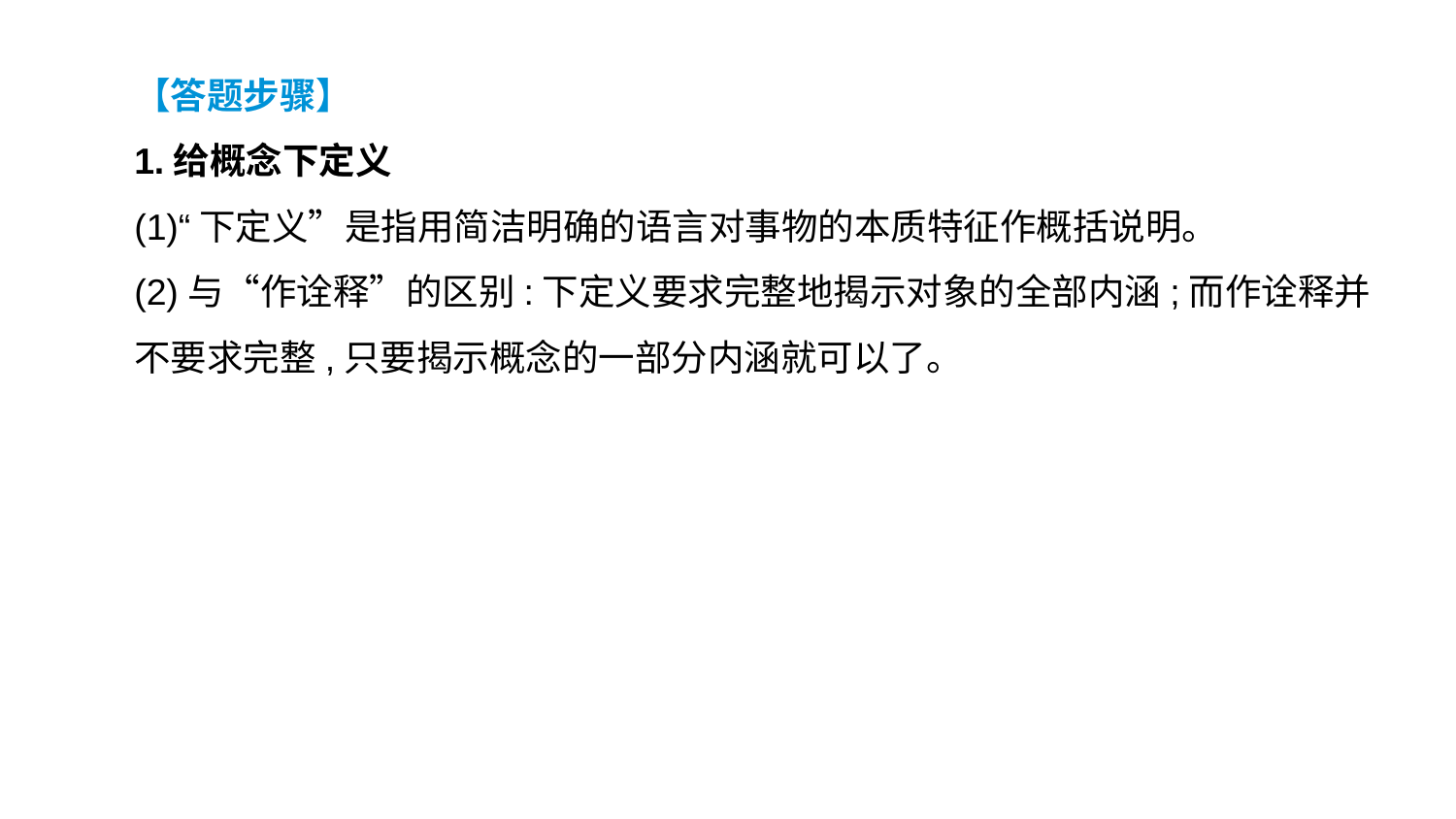

【答题步骤】
1.给概念下定义
(1)“下定义”是指用简洁明确的语言对事物的本质特征作概括说明。
(2)与“作诠释”的区别:下定义要求完整地揭示对象的全部内涵;而作诠释并不要求完整,只要揭示概念的一部分内涵就可以了。